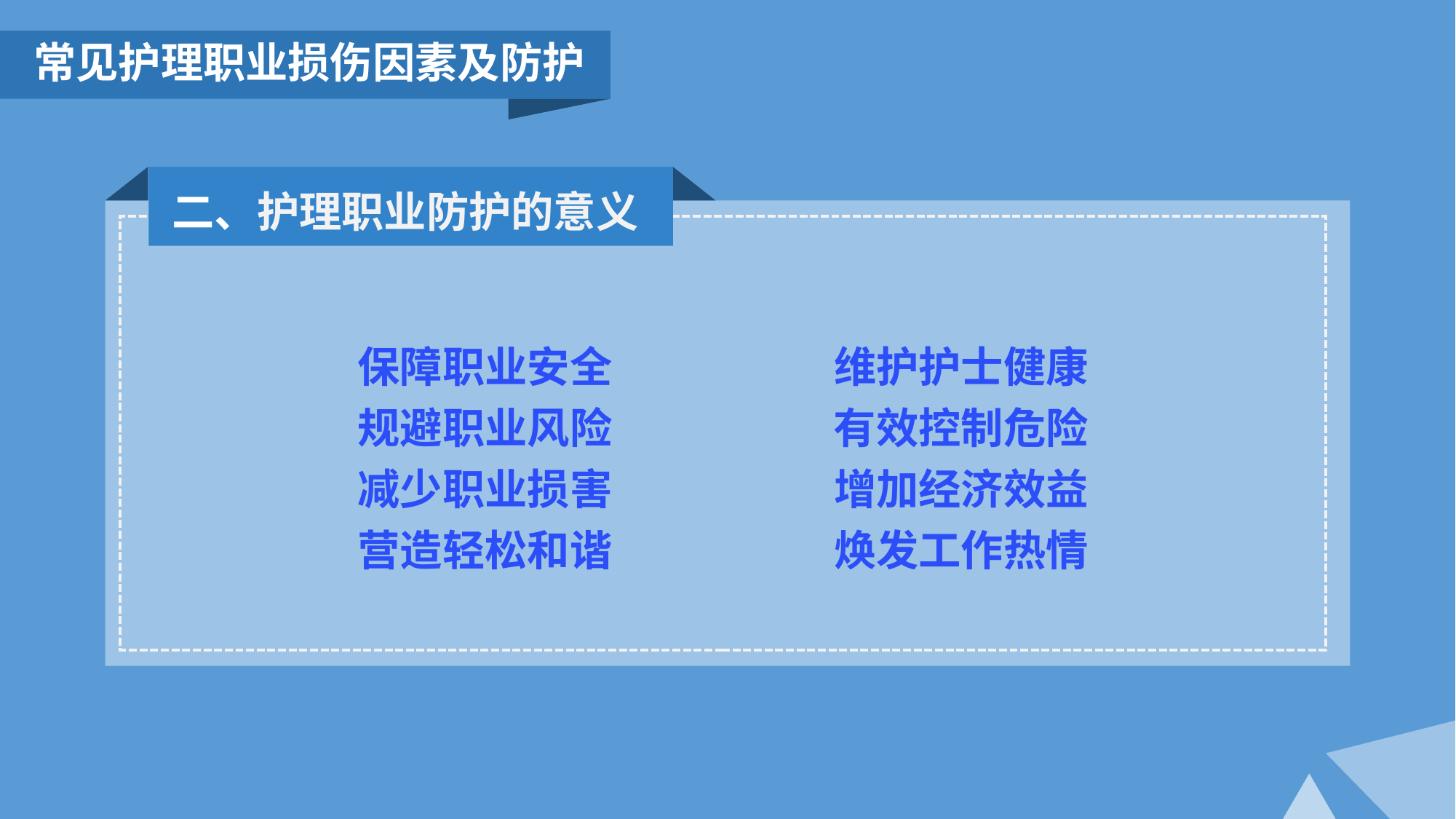

常见护理职业损伤因素及防护

二、护理职业防护的意义

保障职业安全                       维护护士健康
规避职业风险                       有效控制危险
减少职业损害                       增加经济效益
营造轻松和谐                       焕发工作热情